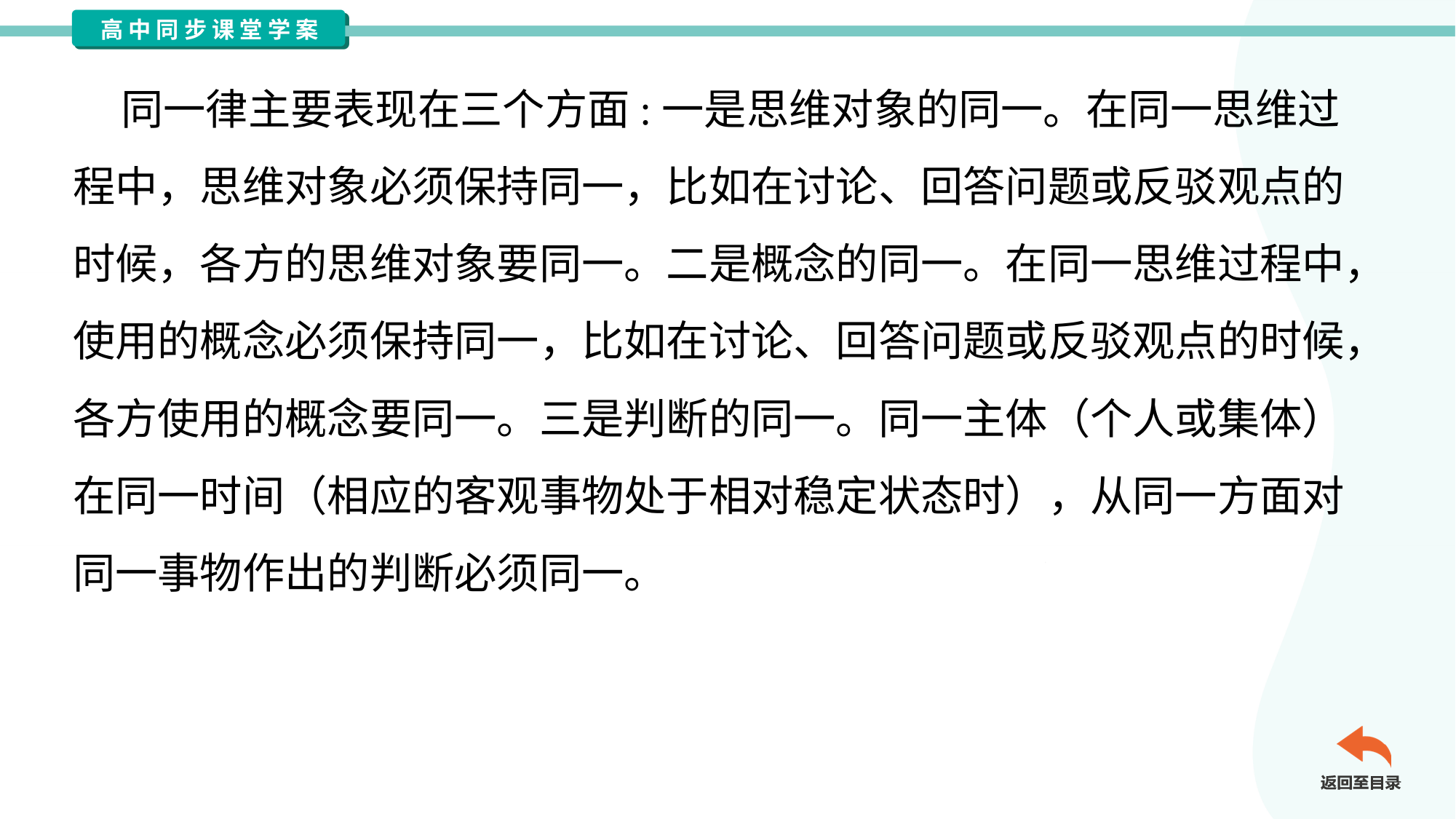

同一律主要表现在三个方面:一是思维对象的同一。在同一思维过
程中，思维对象必须保持同一，比如在讨论、回答问题或反驳观点的
时候，各方的思维对象要同一。二是概念的同一。在同一思维过程中，
使用的概念必须保持同一，比如在讨论、回答问题或反驳观点的时候，
各方使用的概念要同一。三是判断的同一。同一主体（个人或集体）
在同一时间（相应的客观事物处于相对稳定状态时），从同一方面对
同一事物作出的判断必须同一。